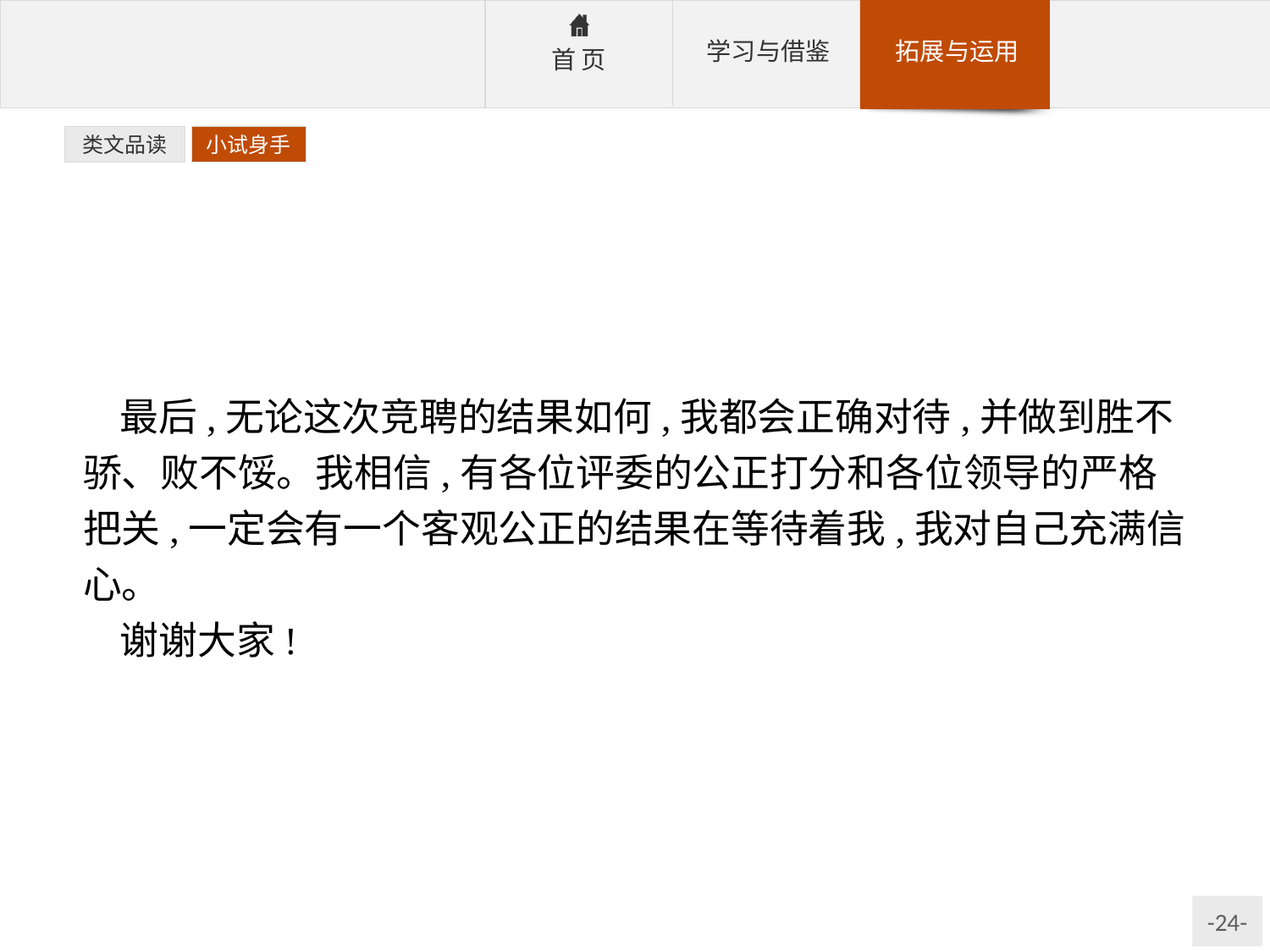

类文品读
小试身手
最后,无论这次竞聘的结果如何,我都会正确对待,并做到胜不骄、败不馁。我相信,有各位评委的公正打分和各位领导的严格把关,一定会有一个客观公正的结果在等待着我,我对自己充满信心。
谢谢大家!